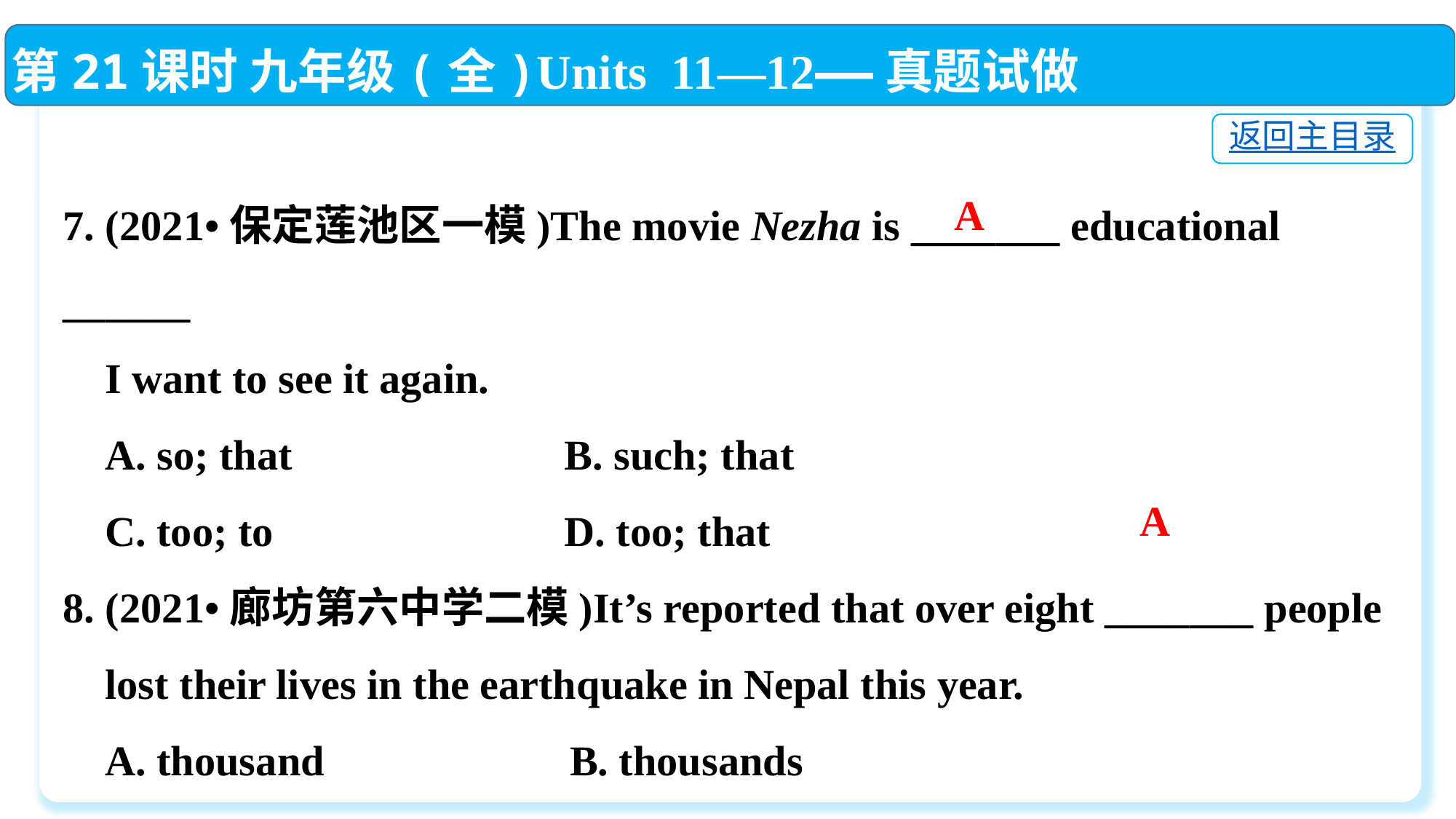

第21课时 九年级(全)Units  11—12——真题试做

返回主目录
7. (2021•保定莲池区一模)The movie Nezha is _______ educational ______
    I want to see it again.
    A. so; that　 	                 B. such; that
    C. too; to　　	                 D. too; that
8. (2021•廊坊第六中学二模)It’s reported that over eight _______ people
    lost their lives in the earthquake in Nepal this year.
    A. thousand	                 B. thousands
    C. thousand of	                 D. thousands of
A
A